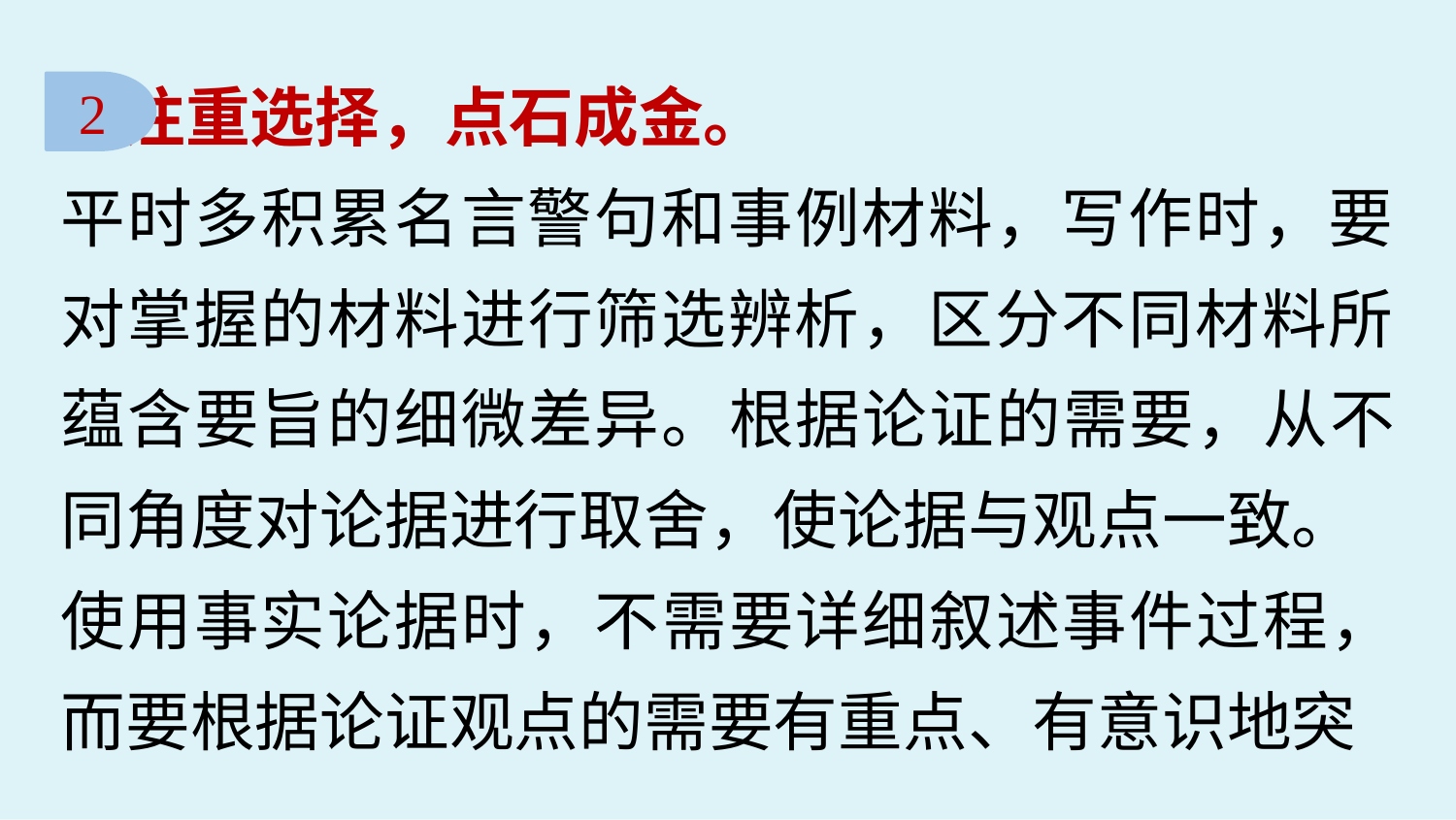

注重选择，点石成金。
平时多积累名言警句和事例材料，写作时，要对掌握的材料进行筛选辨析，区分不同材料所蕴含要旨的细微差异。根据论证的需要，从不同角度对论据进行取舍，使论据与观点一致。
使用事实论据时，不需要详细叙述事件过程，而要根据论证观点的需要有重点、有意识地突
2